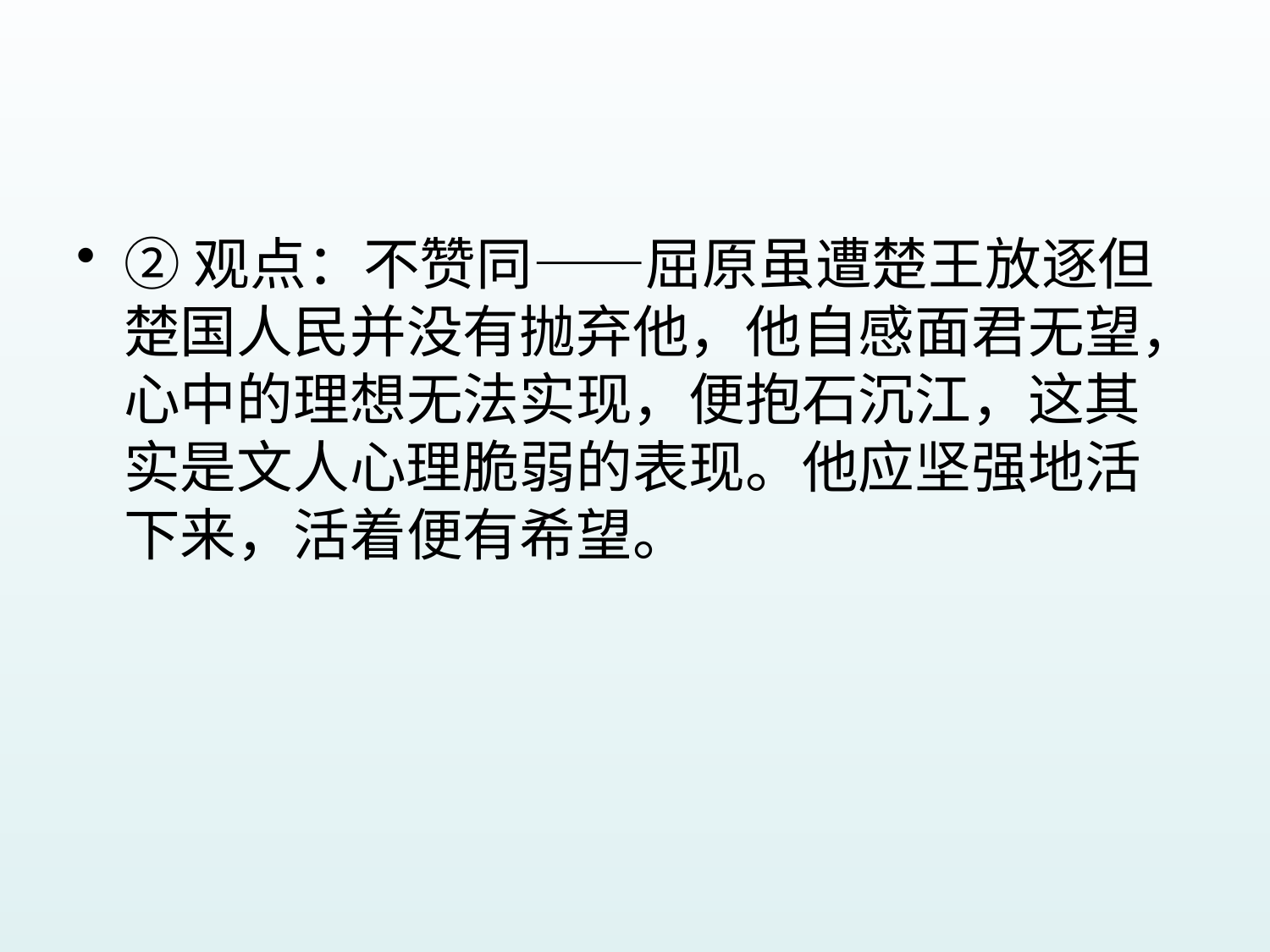

#
②观点：不赞同——屈原虽遭楚王放逐但楚国人民并没有抛弃他，他自感面君无望，心中的理想无法实现，便抱石沉江，这其实是文人心理脆弱的表现。他应坚强地活下来，活着便有希望。